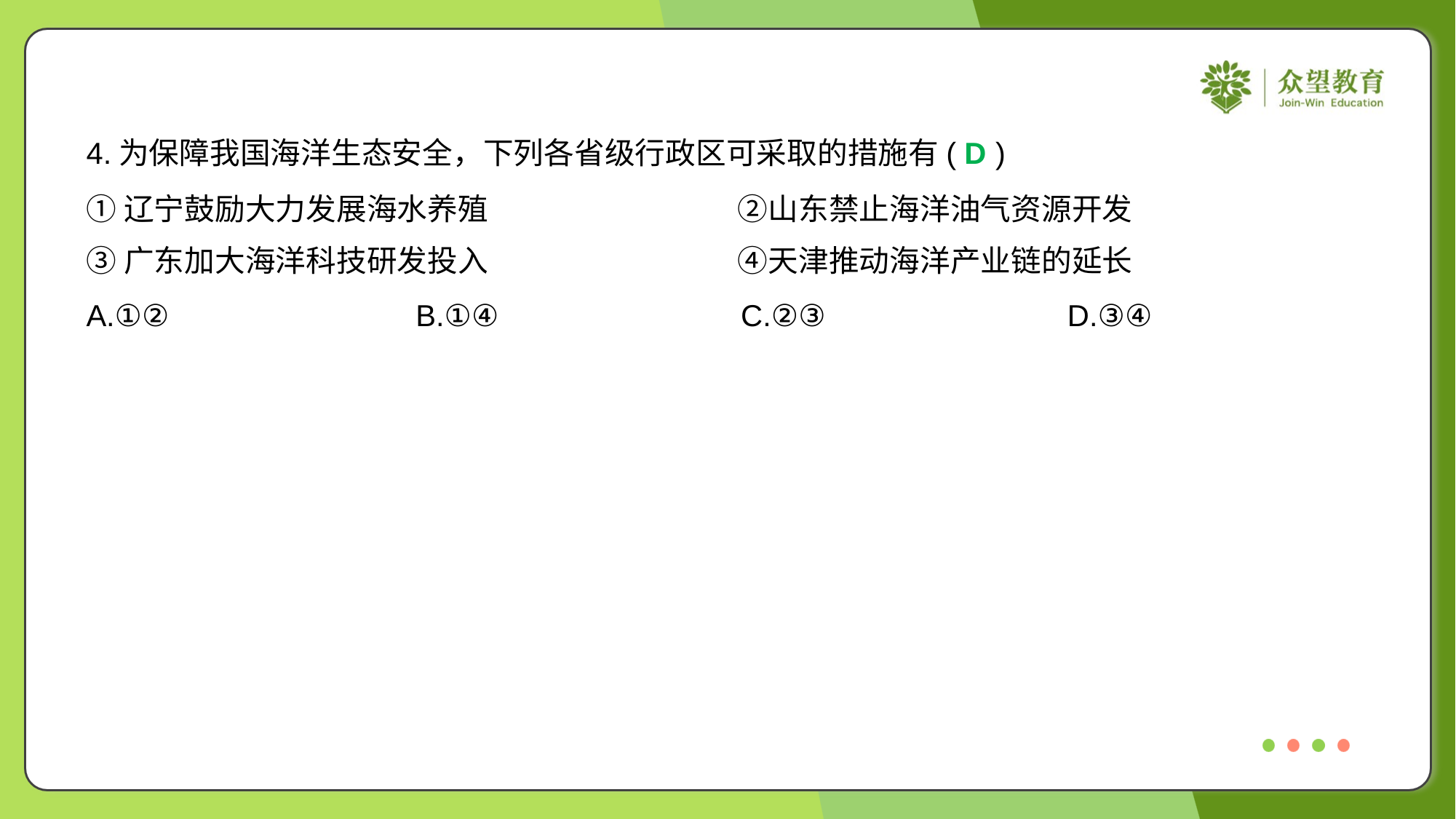

4.为保障我国海洋生态安全，下列各省级行政区可采取的措施有(     )
D
①辽宁鼓励大力发展海水养殖	②山东禁止海洋油气资源开发
③广东加大海洋科技研发投入	④天津推动海洋产业链的延长
A.①②	B.①④	C.②③	D.③④